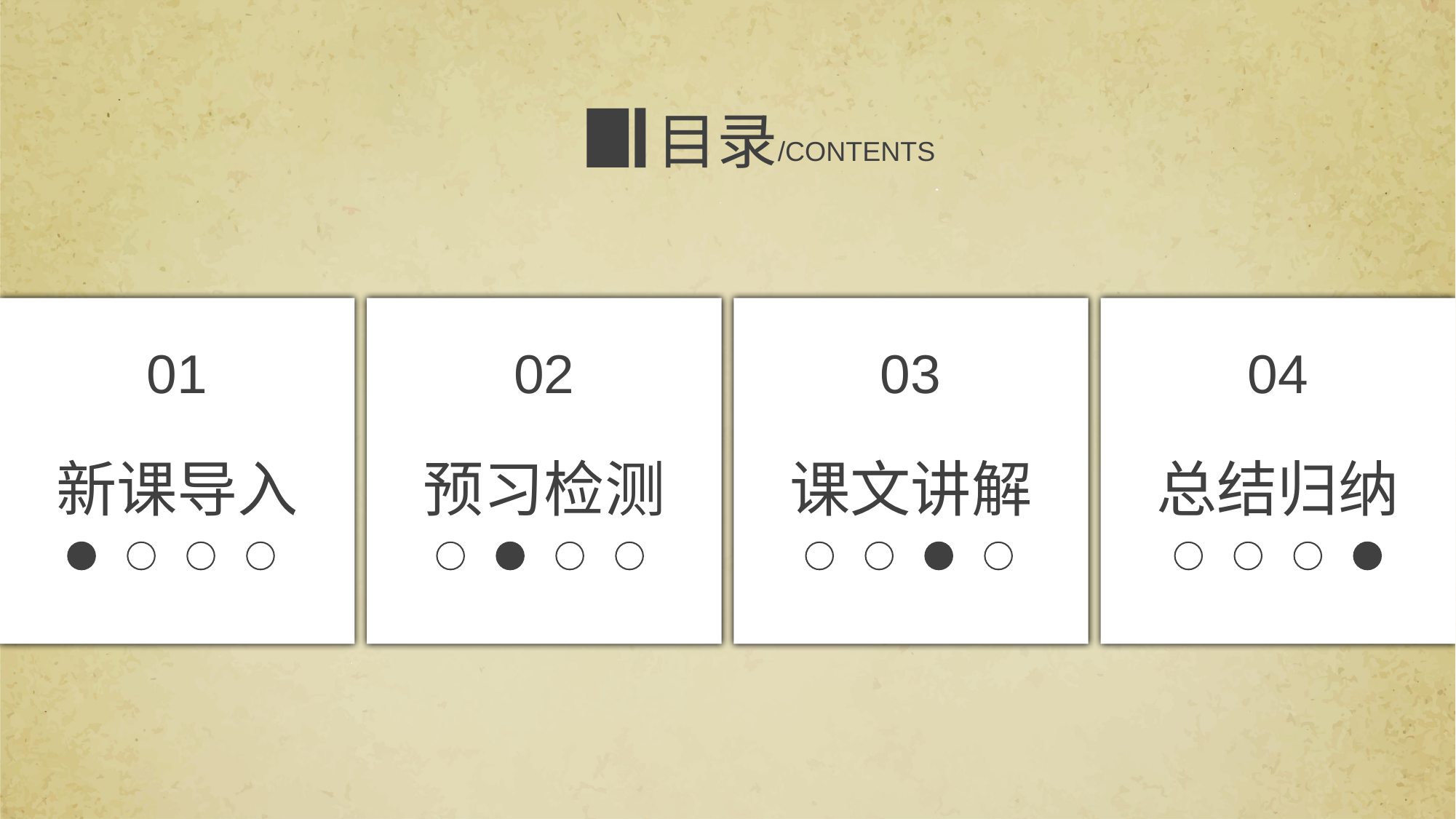

目录

/CONTENTS

01
02
03
04
新课导入
预习检测
课文讲解
总结归纳